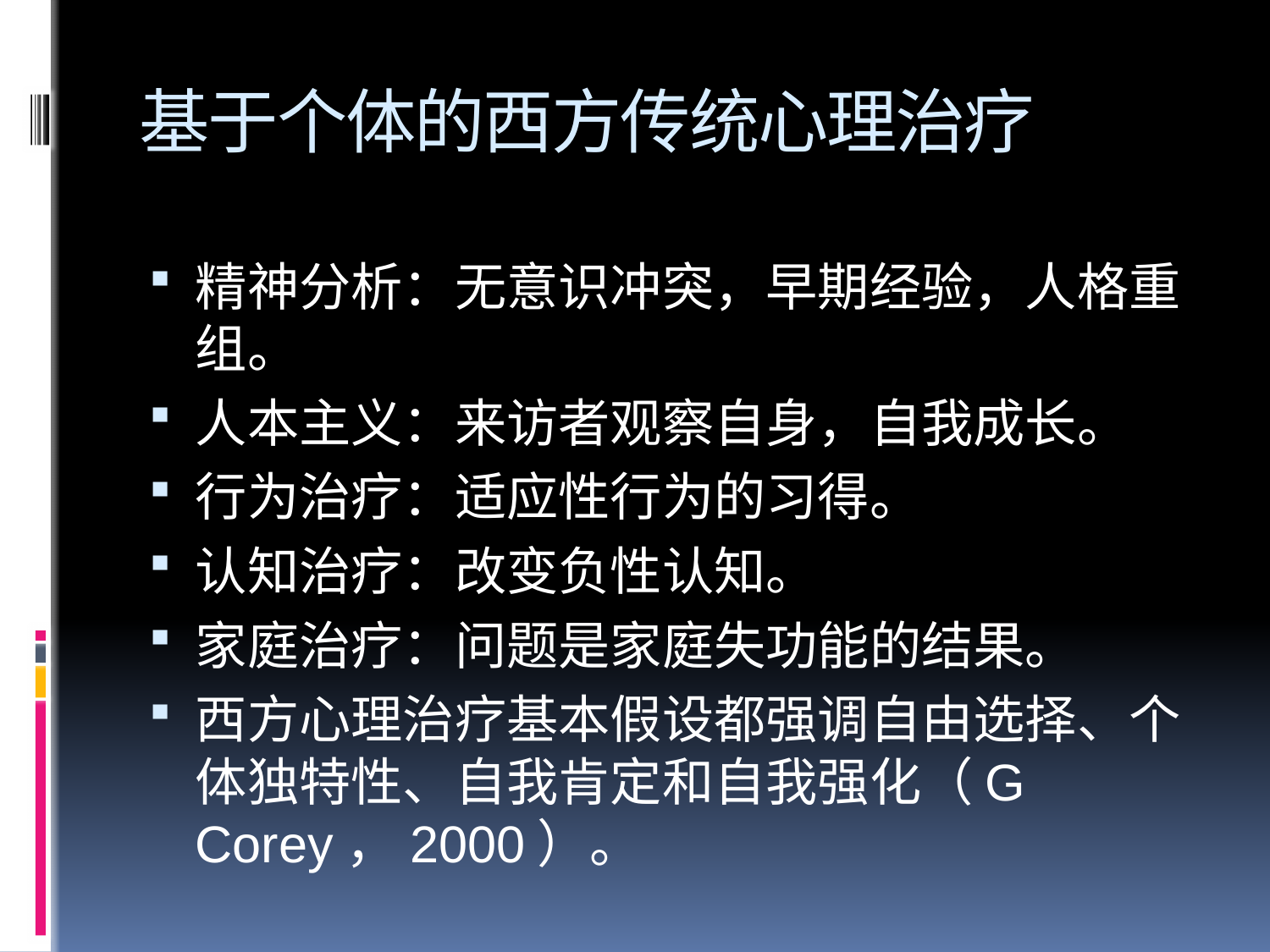

# 基于个体的西方传统心理治疗
精神分析：无意识冲突，早期经验，人格重组。
人本主义：来访者观察自身，自我成长。
行为治疗：适应性行为的习得。
认知治疗：改变负性认知。
家庭治疗：问题是家庭失功能的结果。
西方心理治疗基本假设都强调自由选择、个体独特性、自我肯定和自我强化（G Corey，2000）。